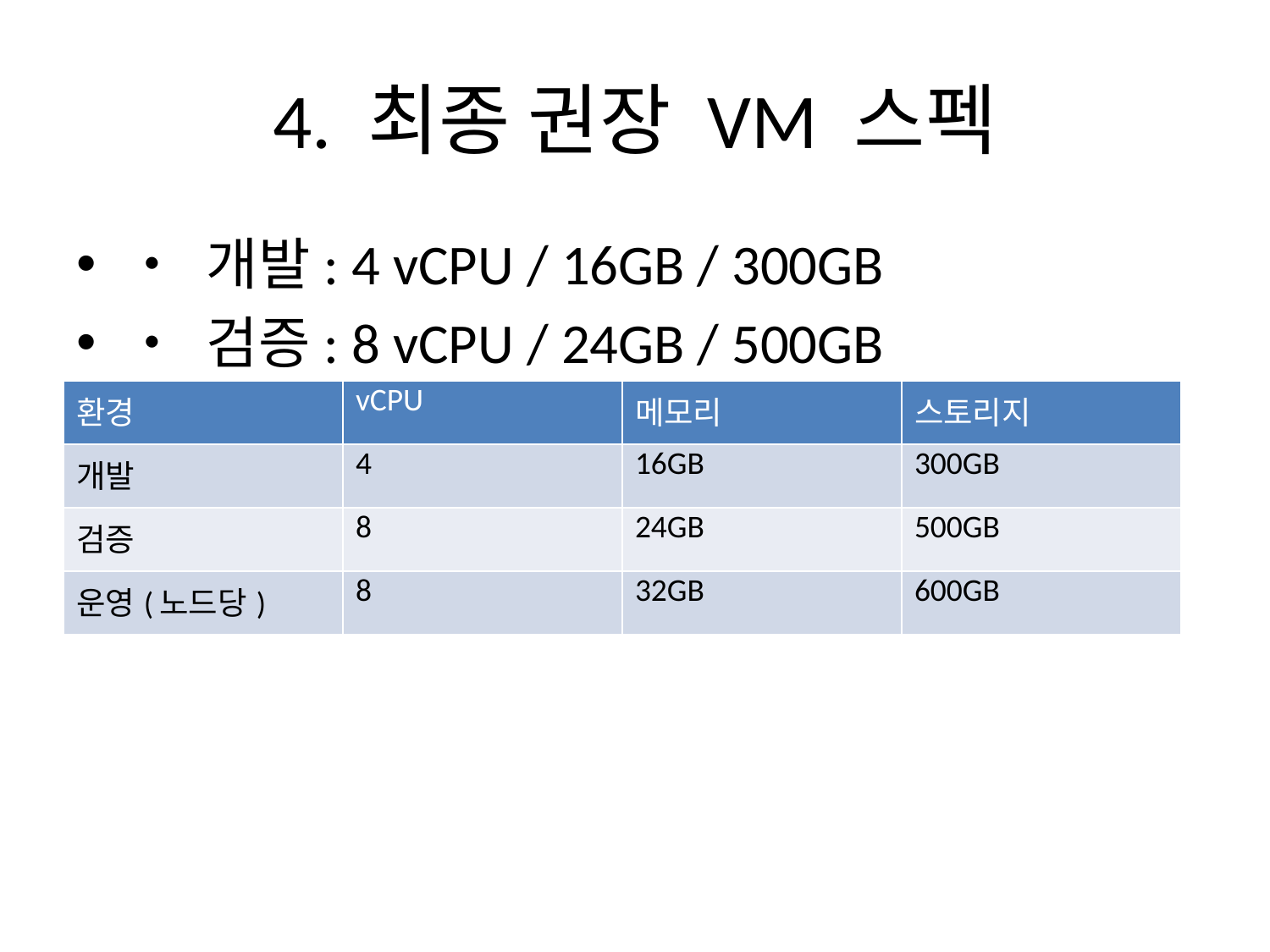

# 4. 최종 권장 VM 스펙
• 개발: 4 vCPU / 16GB / 300GB
• 검증: 8 vCPU / 24GB / 500GB
• 운영(HA, 노드당): 8 vCPU / 32GB / 600GB
• 운영환경은 2노드, N-1 기준 충족
| 환경 | vCPU | 메모리 | 스토리지 |
| --- | --- | --- | --- |
| 개발 | 4 | 16GB | 300GB |
| 검증 | 8 | 24GB | 500GB |
| 운영(노드당) | 8 | 32GB | 600GB |